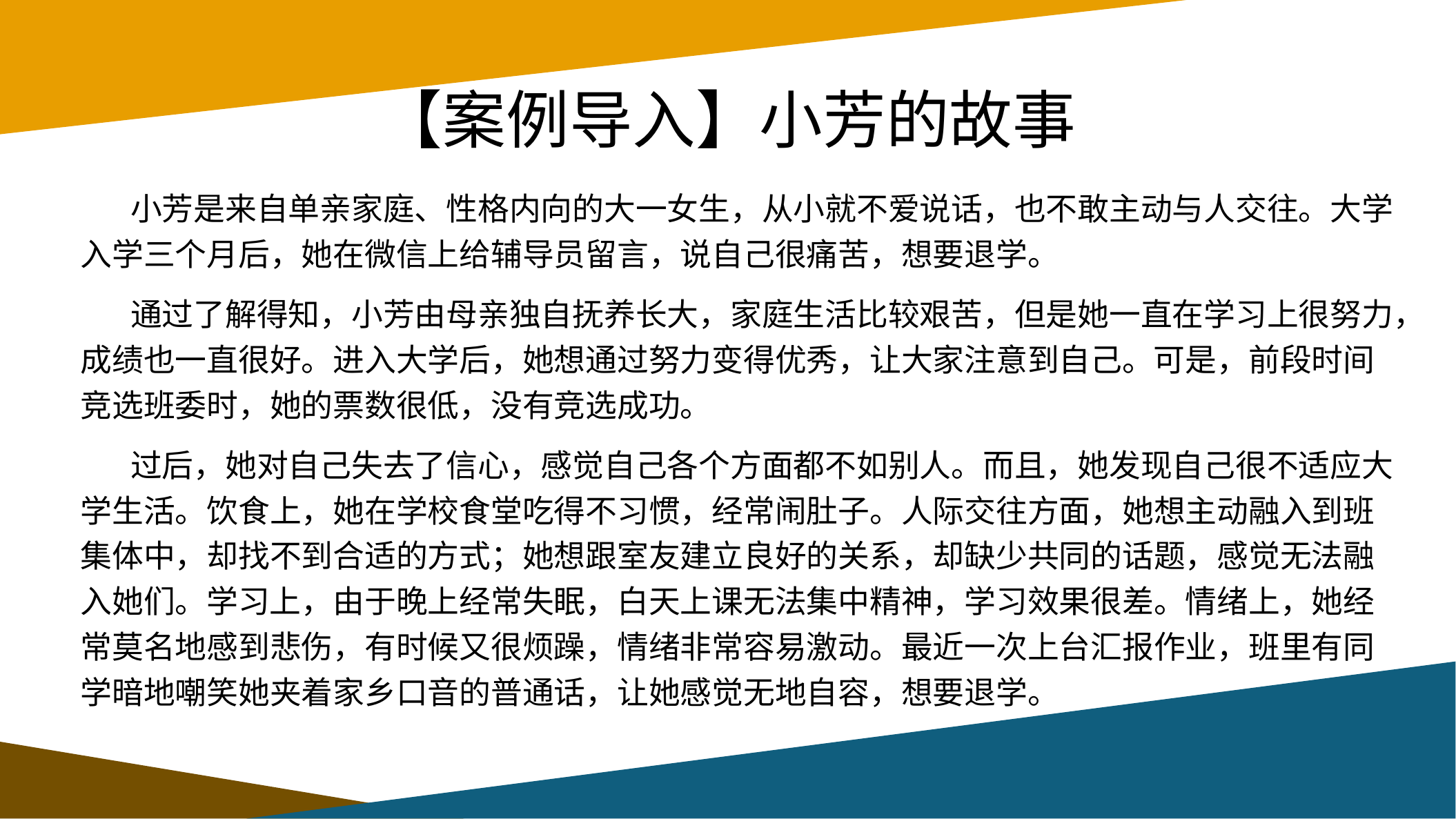

# 【案例导入】小芳的故事
      小芳是来自单亲家庭、性格内向的大一女生，从小就不爱说话，也不敢主动与人交往。大学入学三个月后，她在微信上给辅导员留言，说自己很痛苦，想要退学。
      通过了解得知，小芳由母亲独自抚养长大，家庭生活比较艰苦，但是她一直在学习上很努力，成绩也一直很好。进入大学后，她想通过努力变得优秀，让大家注意到自己。可是，前段时间竞选班委时，她的票数很低，没有竞选成功。
      过后，她对自己失去了信心，感觉自己各个方面都不如别人。而且，她发现自己很不适应大学生活。饮食上，她在学校食堂吃得不习惯，经常闹肚子。人际交往方面，她想主动融入到班集体中，却找不到合适的方式；她想跟室友建立良好的关系，却缺少共同的话题，感觉无法融入她们。学习上，由于晚上经常失眠，白天上课无法集中精神，学习效果很差。情绪上，她经常莫名地感到悲伤，有时候又很烦躁，情绪非常容易激动。最近一次上台汇报作业，班里有同学暗地嘲笑她夹着家乡口音的普通话，让她感觉无地自容，想要退学。